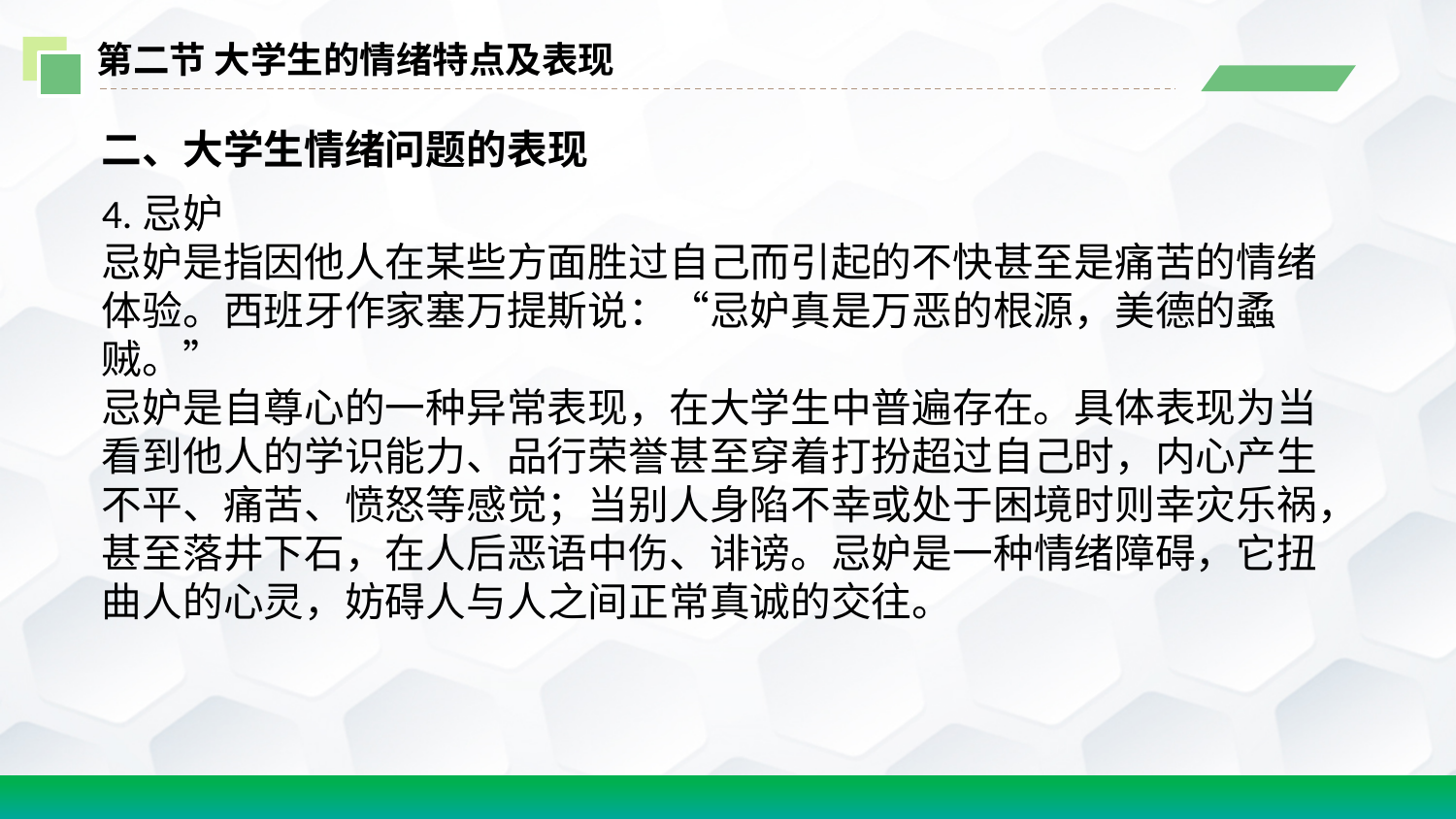

第二节 大学生的情绪特点及表现
二、大学生情绪问题的表现
4.忌妒
忌妒是指因他人在某些方面胜过自己而引起的不快甚至是痛苦的情绪体验。西班牙作家塞万提斯说：“忌妒真是万恶的根源，美德的蟊贼。”
忌妒是自尊心的一种异常表现，在大学生中普遍存在。具体表现为当看到他人的学识能力、品行荣誉甚至穿着打扮超过自己时，内心产生不平、痛苦、愤怒等感觉；当别人身陷不幸或处于困境时则幸灾乐祸，甚至落井下石，在人后恶语中伤、诽谤。忌妒是一种情绪障碍，它扭曲人的心灵，妨碍人与人之间正常真诚的交往。